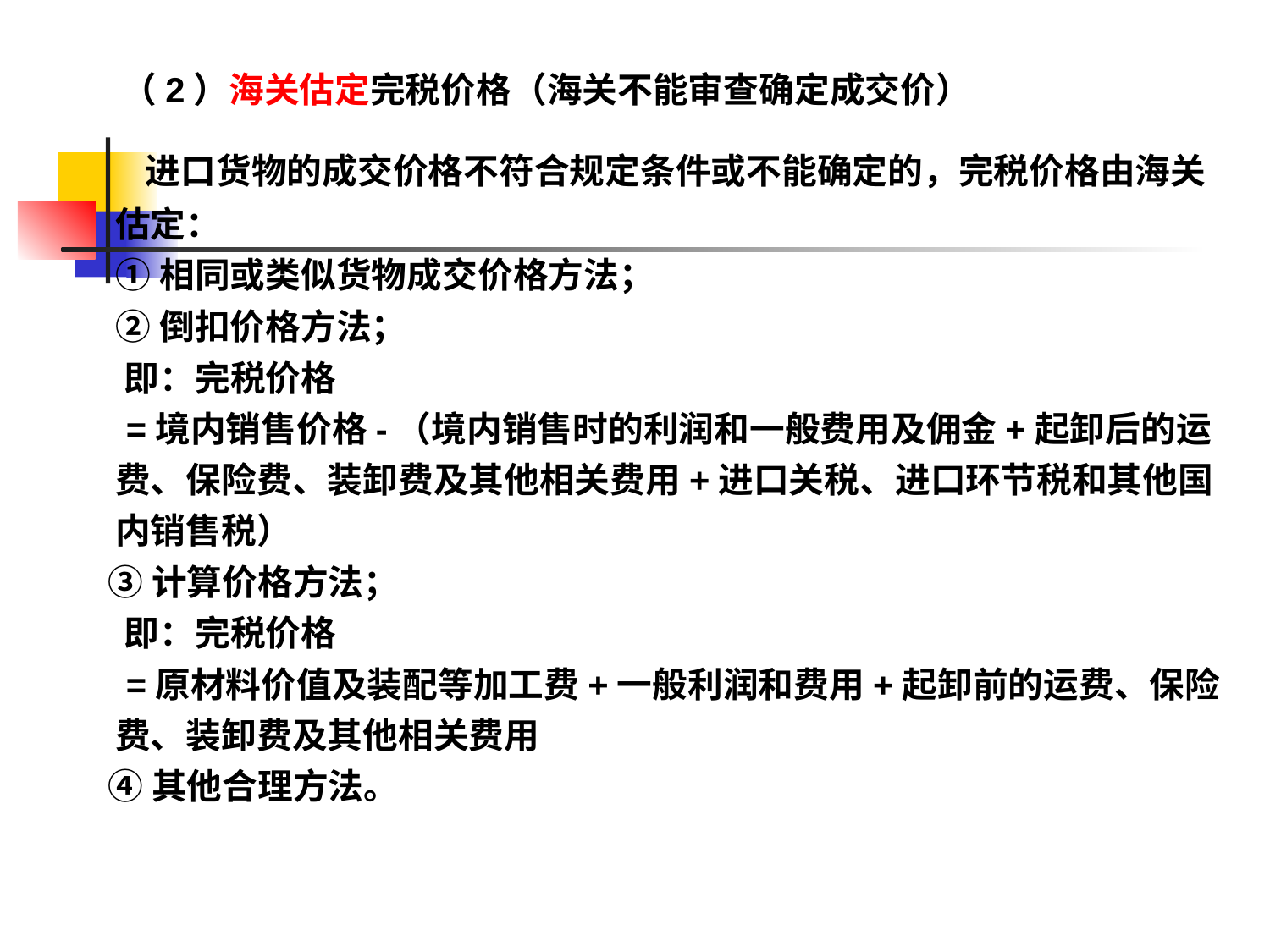

# （2）海关估定完税价格（海关不能审查确定成交价）
      进口货物的成交价格不符合规定条件或不能确定的，完税价格由海关估定：
      ①相同或类似货物成交价格方法；
      ②倒扣价格方法；
      即：完税价格
      =境内销售价格-（境内销售时的利润和一般费用及佣金+起卸后的运费、保险费、装卸费及其他相关费用+进口关税、进口环节税和其他国内销售税）
     ③计算价格方法；
      即：完税价格
      =原材料价值及装配等加工费+一般利润和费用+起卸前的运费、保险费、装卸费及其他相关费用
     ④其他合理方法。